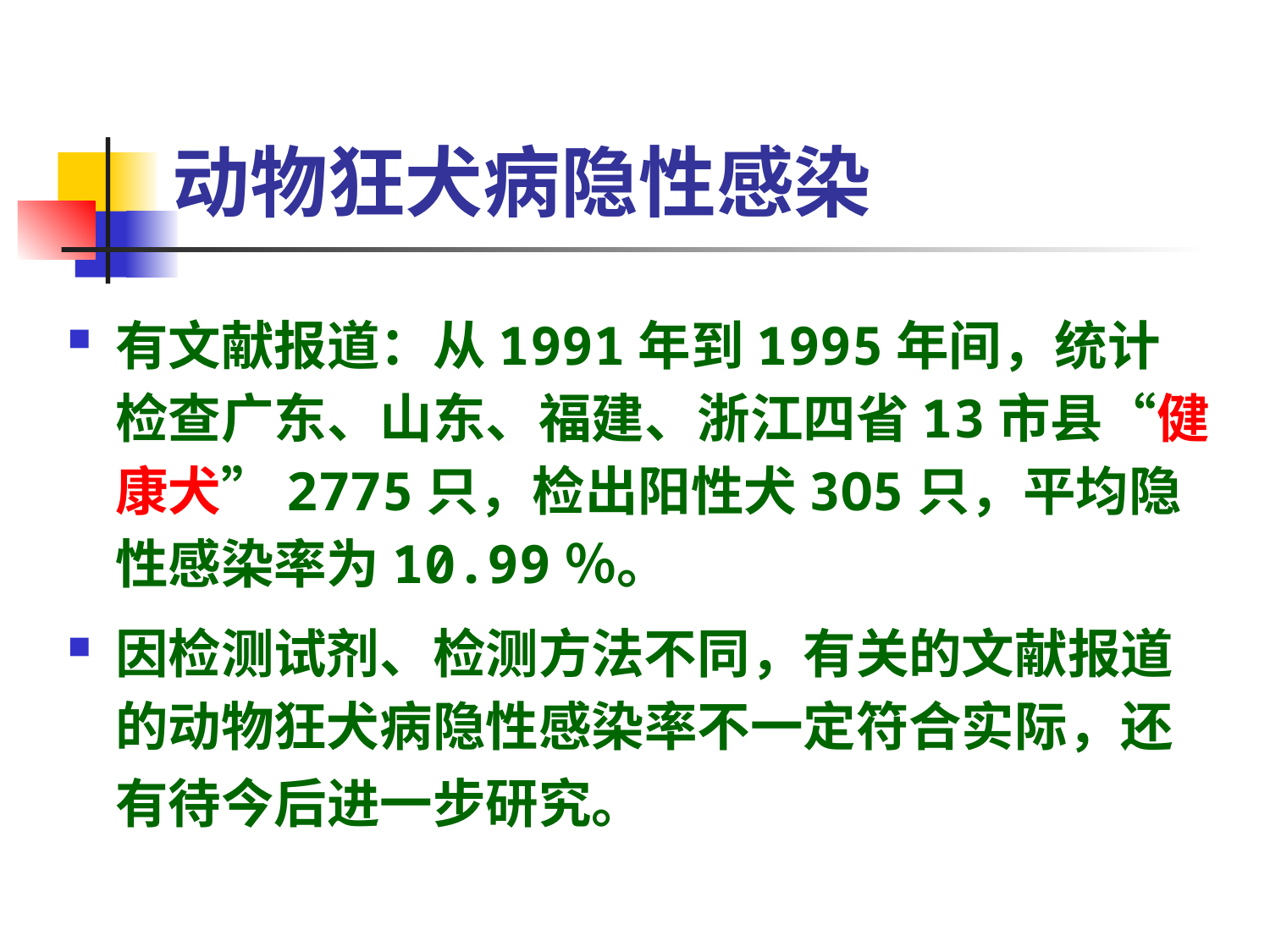

# 动物狂犬病隐性感染
有文献报道：从1991年到1995年间，统计检查广东、山东、福建、浙江四省13市县“健康犬”2775只，检出阳性犬3O5只，平均隐性感染率为10.99％。
因检测试剂、检测方法不同，有关的文献报道的动物狂犬病隐性感染率不一定符合实际，还有待今后进一步研究。